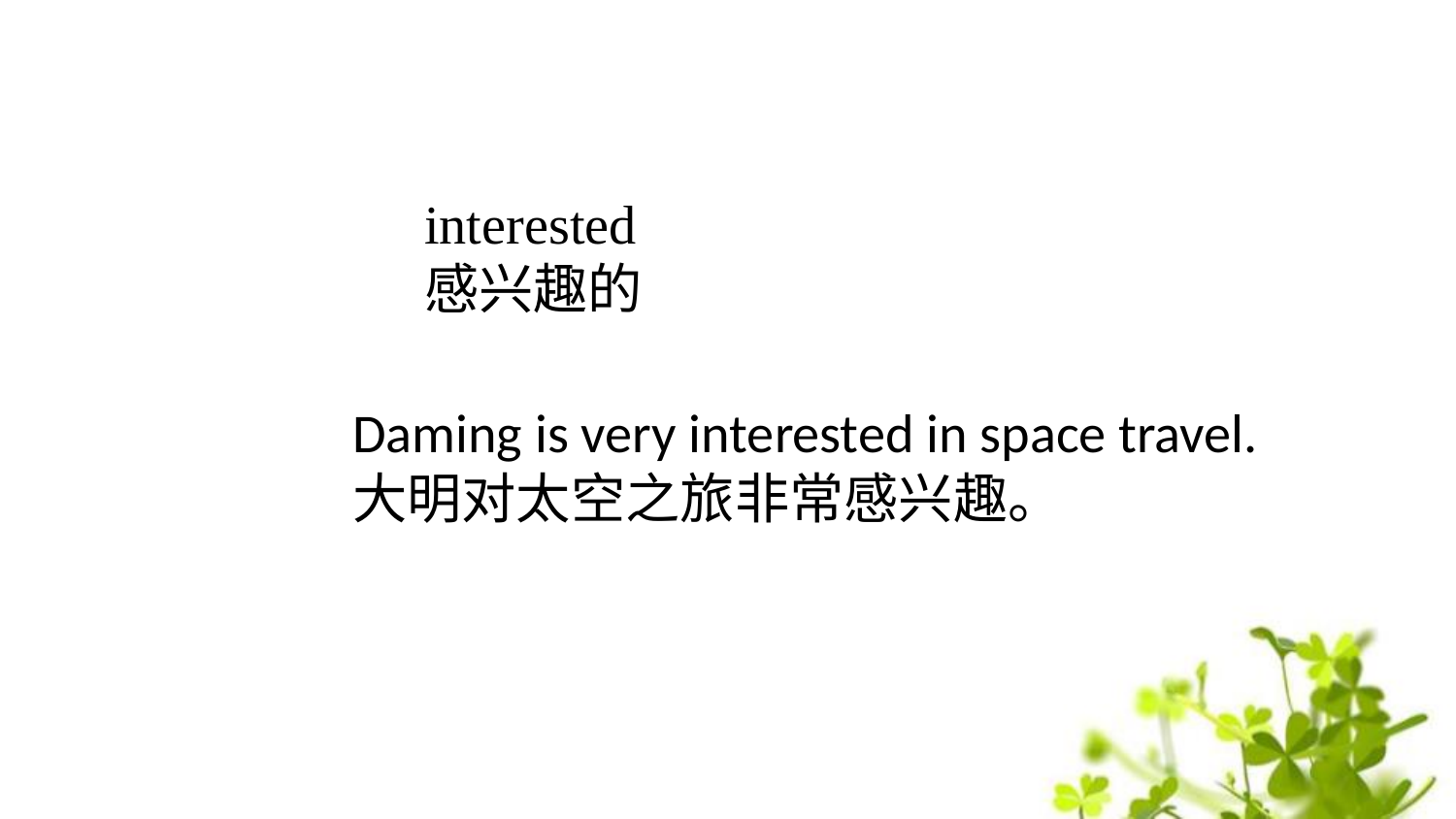

interested
感兴趣的
Daming is very interested in space travel.
大明对太空之旅非常感兴趣。